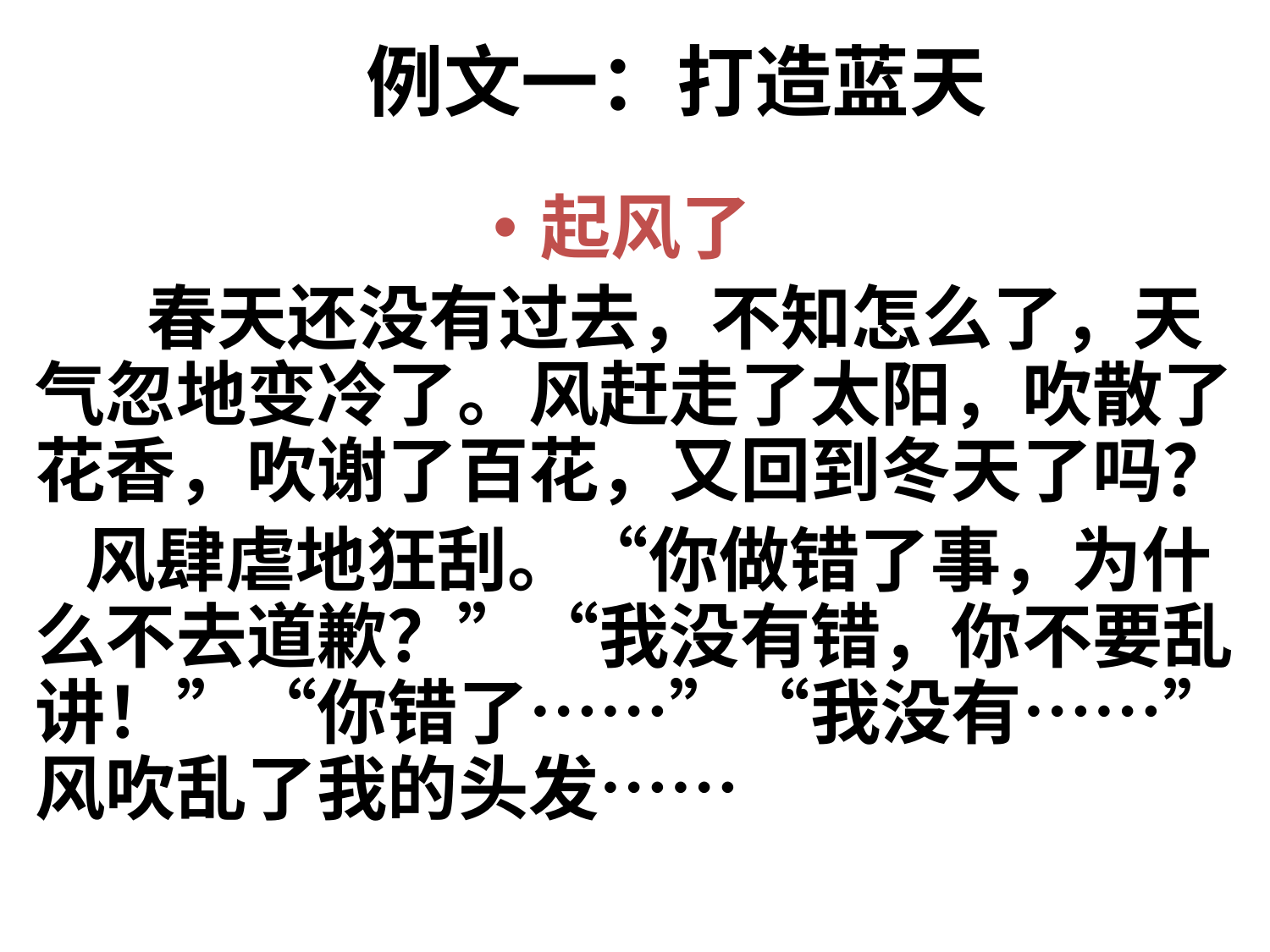

# 例文一：打造蓝天
起风了
          春天还没有过去，不知怎么了，天气忽地变冷了。风赶走了太阳，吹散了花香，吹谢了百花，又回到冬天了吗？
     风肆虐地狂刮。“你做错了事，为什么不去道歉？”“我没有错，你不要乱讲！”“你错了……”“我没有……”风吹乱了我的头发……